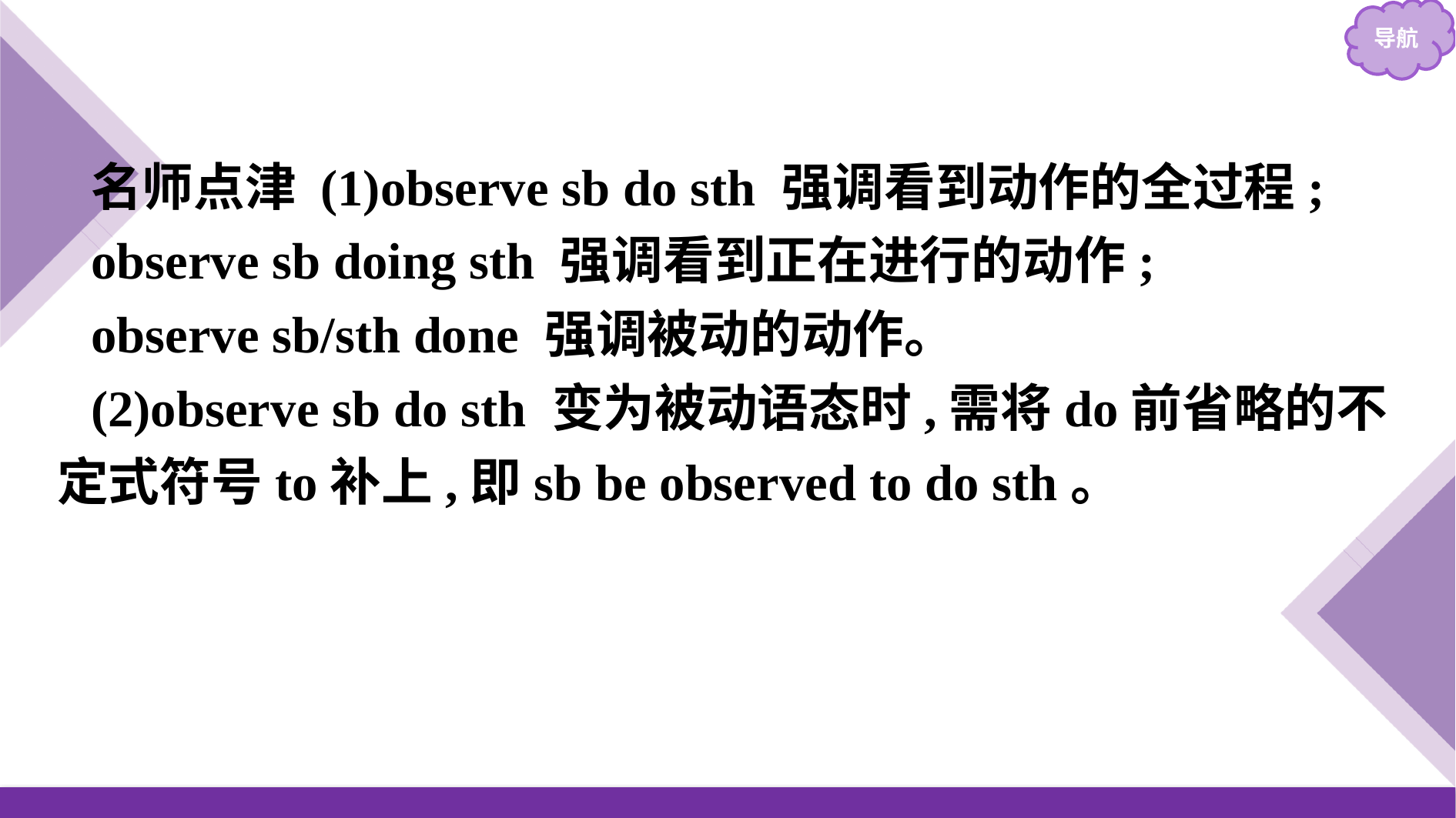

名师点津 (1)observe sb do sth 强调看到动作的全过程;
observe sb doing sth 强调看到正在进行的动作;
observe sb/sth done 强调被动的动作。
(2)observe sb do sth 变为被动语态时,需将do前省略的不定式符号to补上,即sb be observed to do sth。